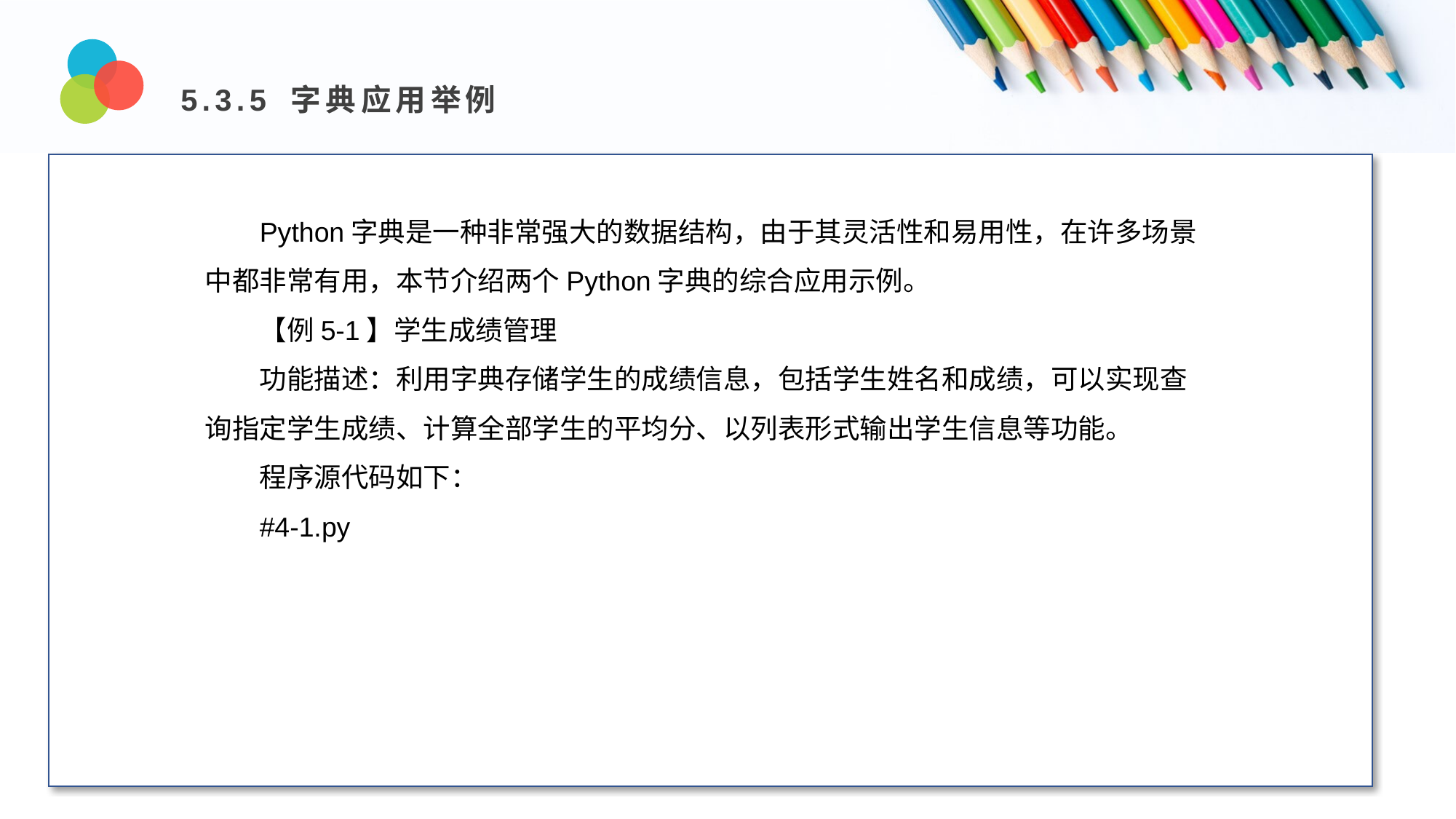

5.3.5 字典应用举例
Design and Production
Python字典是一种非常强大的数据结构，由于其灵活性和易用性，在许多场景中都非常有用，本节介绍两个Python字典的综合应用示例。
【例5-1】学生成绩管理
功能描述：利用字典存储学生的成绩信息，包括学生姓名和成绩，可以实现查询指定学生成绩、计算全部学生的平均分、以列表形式输出学生信息等功能。
程序源代码如下：
#4-1.py